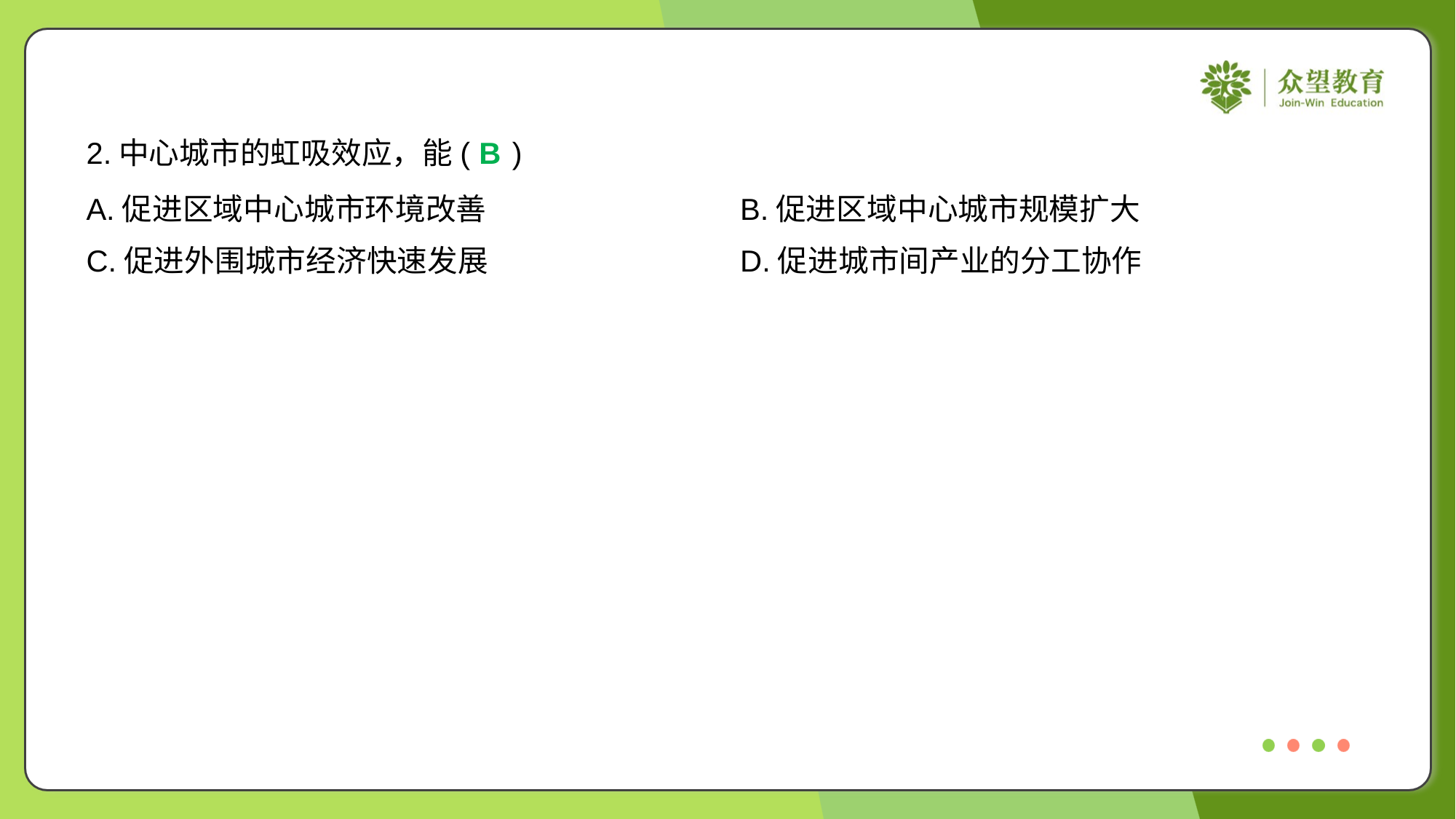

2.中心城市的虹吸效应，能(     )
B
A.促进区域中心城市环境改善	B.促进区域中心城市规模扩大
C.促进外围城市经济快速发展	D.促进城市间产业的分工协作